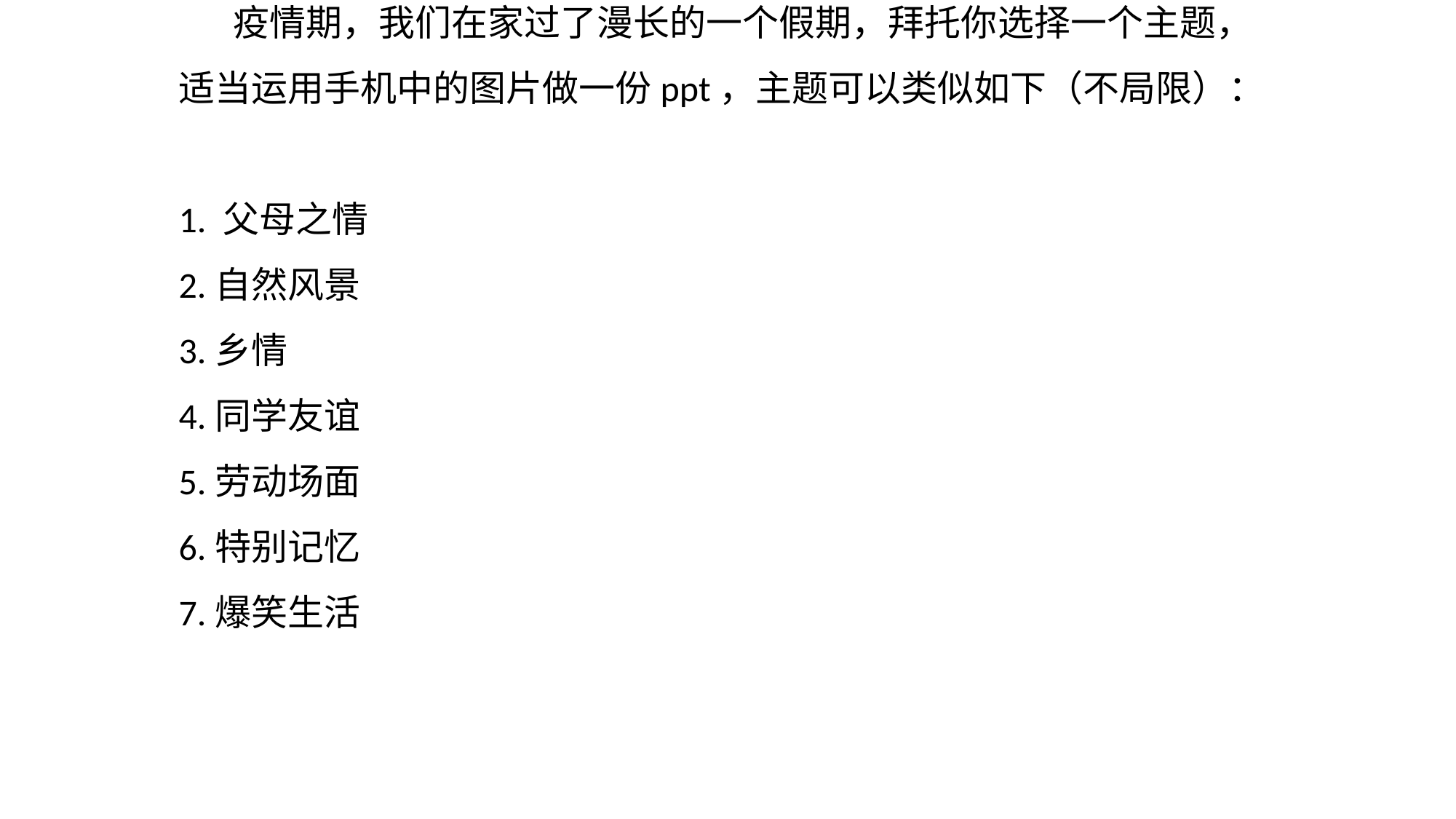

# 疫情期，我们在家过了漫长的一个假期，拜托你选择一个主题，适当运用手机中的图片做一份ppt，主题可以类似如下（不局限）： 1. 父母之情 2.自然风景 3.乡情 4.同学友谊 5.劳动场面 6.特别记忆 7.爆笑生活